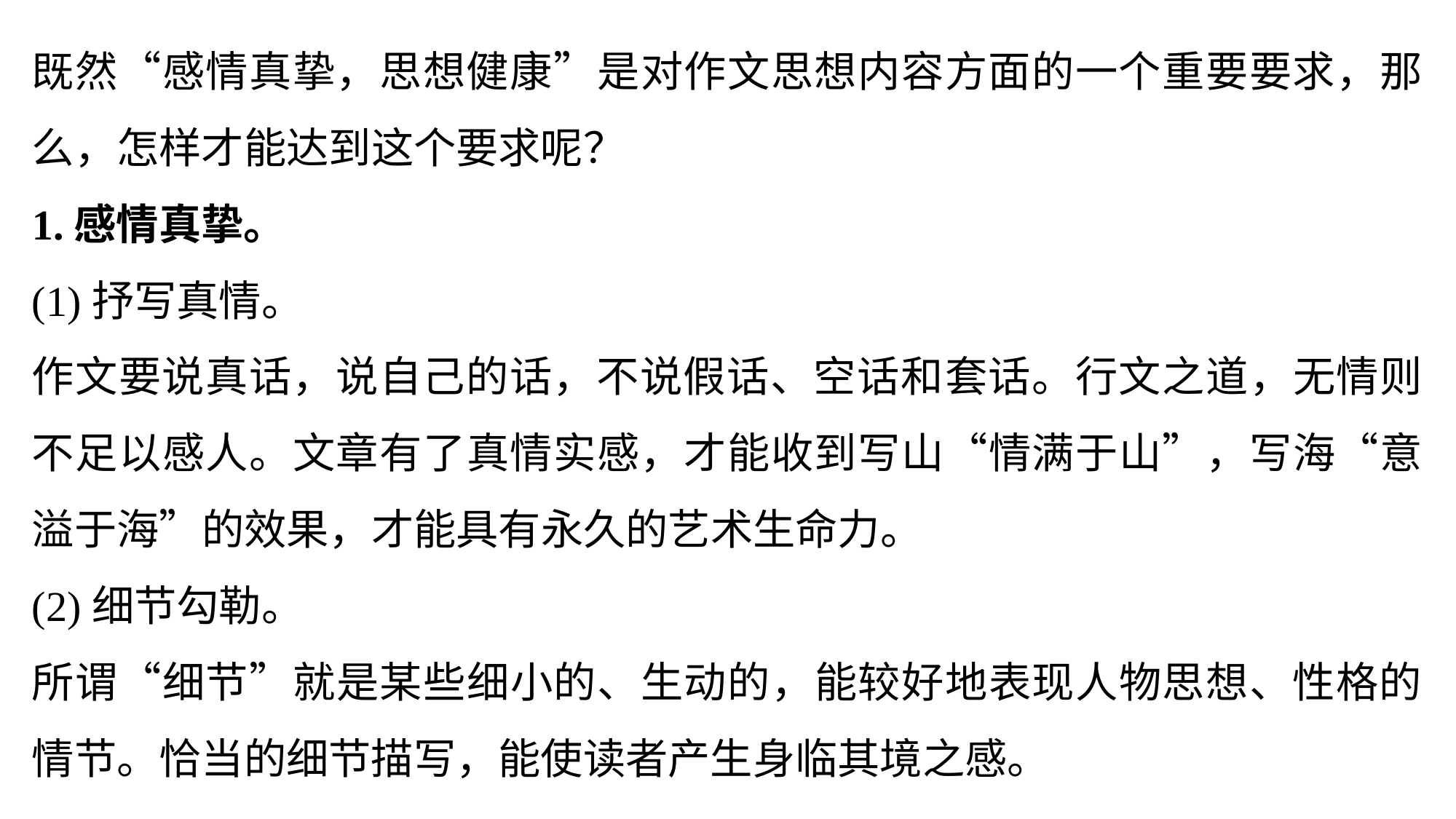

既然“感情真挚，思想健康”是对作文思想内容方面的一个重要要求，那么，怎样才能达到这个要求呢？
1.感情真挚。
(1)抒写真情。
作文要说真话，说自己的话，不说假话、空话和套话。行文之道，无情则不足以感人。文章有了真情实感，才能收到写山“情满于山”，写海“意溢于海”的效果，才能具有永久的艺术生命力。
(2)细节勾勒。
所谓“细节”就是某些细小的、生动的，能较好地表现人物思想、性格的情节。恰当的细节描写，能使读者产生身临其境之感。